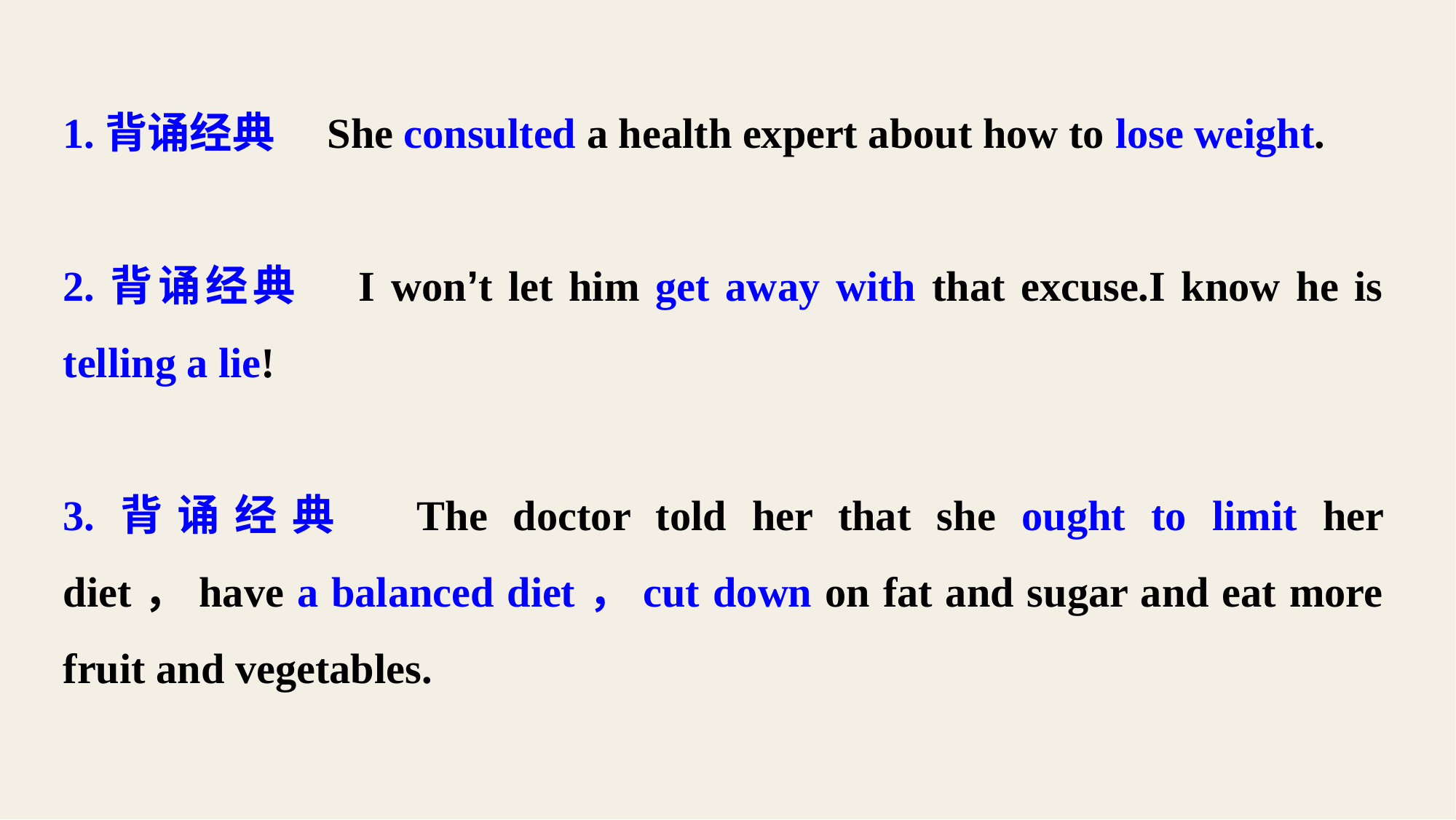

1.背诵经典　She consulted a health expert about how to lose weight.

2.背诵经典　I won’t let him get away with that excuse.I know he is telling a lie!

3.背诵经典　The doctor told her that she ought to limit her diet，have a balanced diet，cut down on fat and sugar and eat more fruit and vegetables.